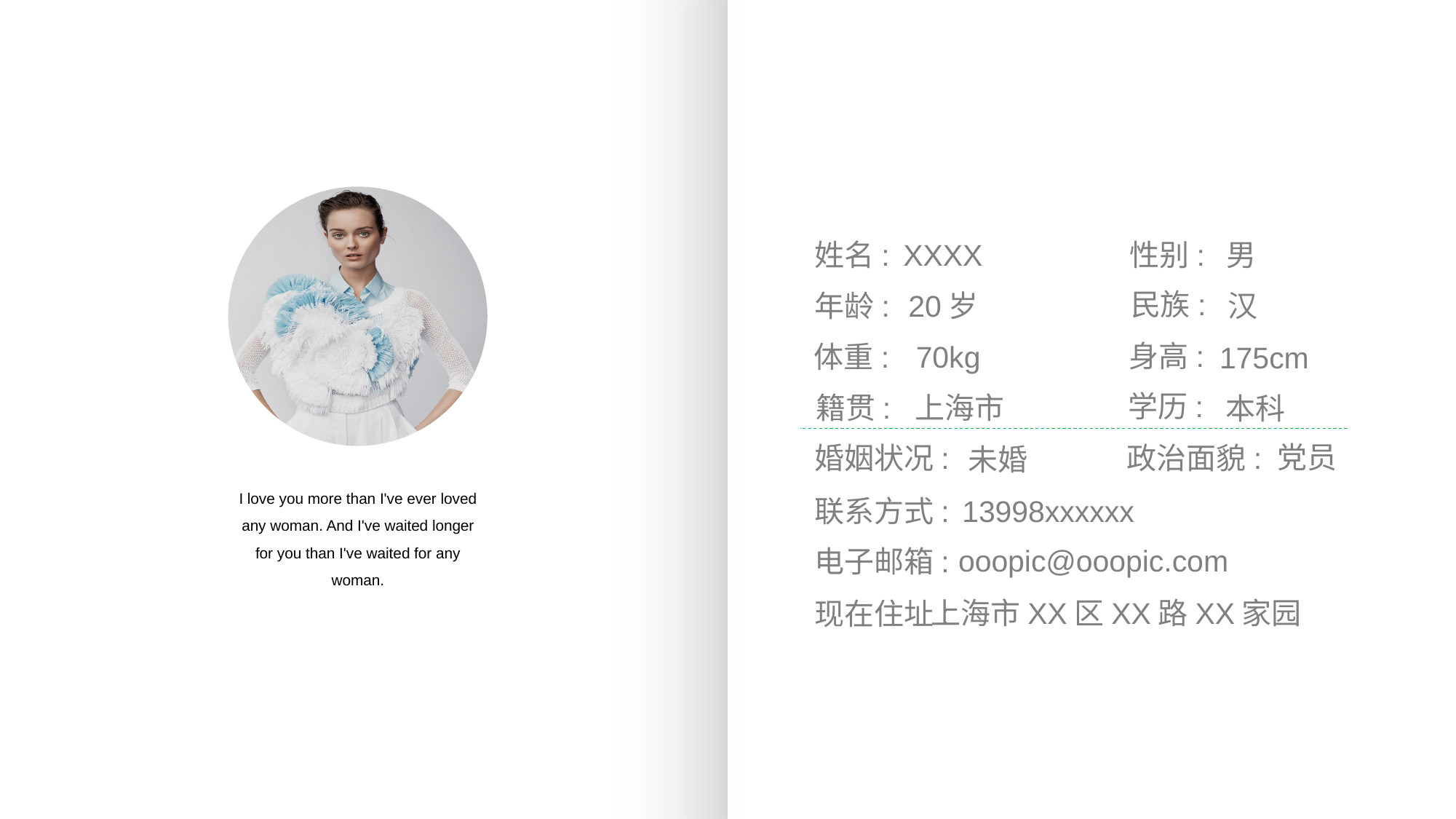

性别:
男
XXXX
姓名:
民族:
汉
年龄:
20岁
身高:
体重:
70kg
175cm
学历:
籍贯:
上海市
本科
党员
政治面貌:
婚姻状况:
未婚
I love you more than I've ever loved any woman. And I've waited longer for you than I've waited for any woman.
13998xxxxxx
联系方式:
ooopic@ooopic.com
电子邮箱:
上海市XX区XX路XX家园
现在住址: